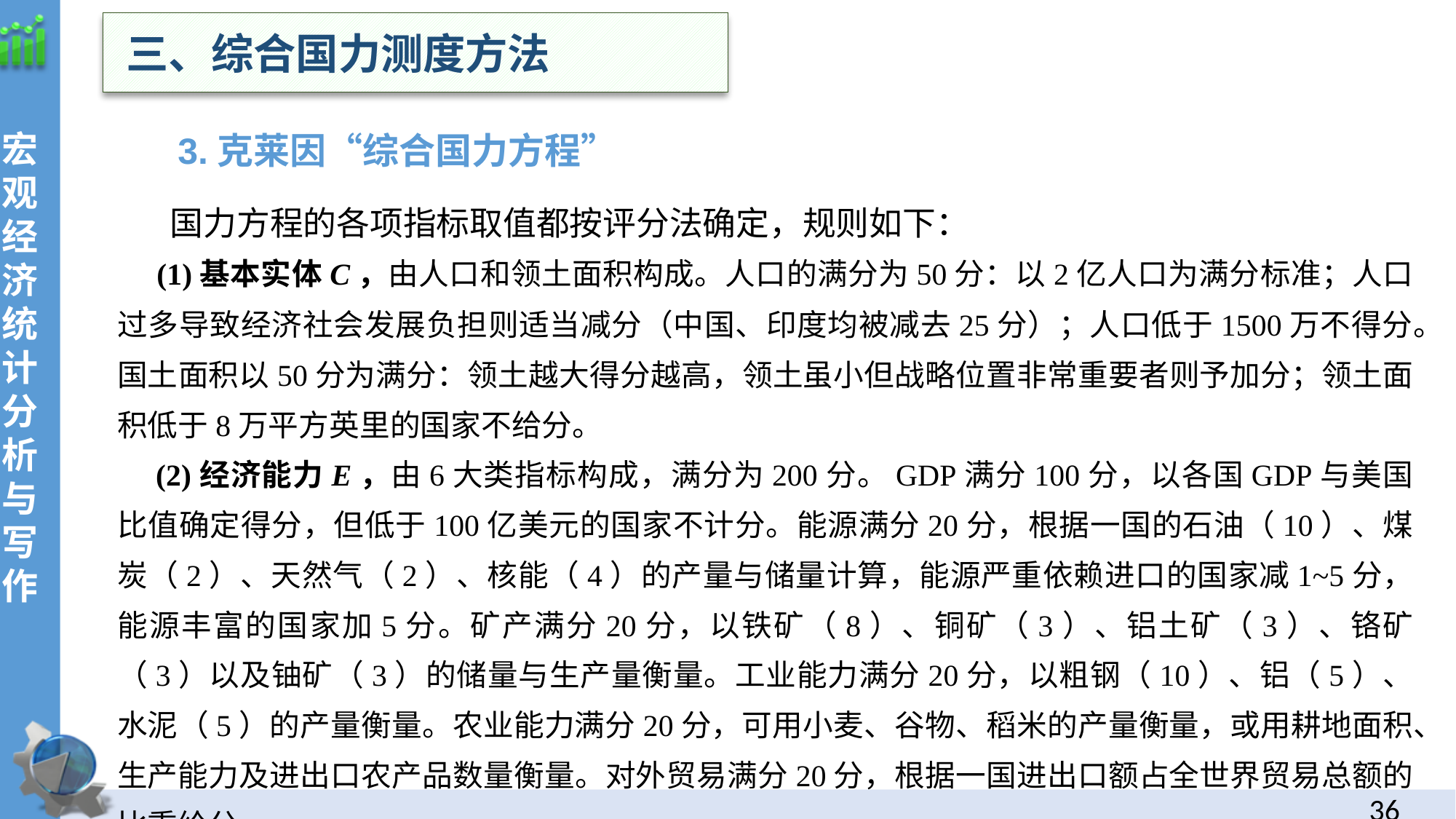

三、综合国力测度方法
宏观经济统计分析与写作
   3.克莱因“综合国力方程”
  国力方程的各项指标取值都按评分法确定，规则如下：
 (1)基本实体C，由人口和领土面积构成。人口的满分为50分：以2亿人口为满分标准；人口过多导致经济社会发展负担则适当减分（中国、印度均被减去25分）；人口低于1500万不得分。国土面积以50分为满分：领土越大得分越高，领土虽小但战略位置非常重要者则予加分；领土面积低于8万平方英里的国家不给分。
 (2)经济能力E，由6大类指标构成，满分为200分。GDP满分100分，以各国GDP与美国比值确定得分，但低于100亿美元的国家不计分。能源满分20分，根据一国的石油（10）、煤炭（2）、天然气（2）、核能（4）的产量与储量计算，能源严重依赖进口的国家减1~5分，能源丰富的国家加5分。矿产满分20分，以铁矿（8）、铜矿（3）、铝土矿（3）、铬矿（3）以及铀矿（3）的储量与生产量衡量。工业能力满分20分，以粗钢（10）、铝（5）、水泥（5）的产量衡量。农业能力满分20分，可用小麦、谷物、稻米的产量衡量，或用耕地面积、生产能力及进出口农产品数量衡量。对外贸易满分20分，根据一国进出口额占全世界贸易总额的比重给分。

36